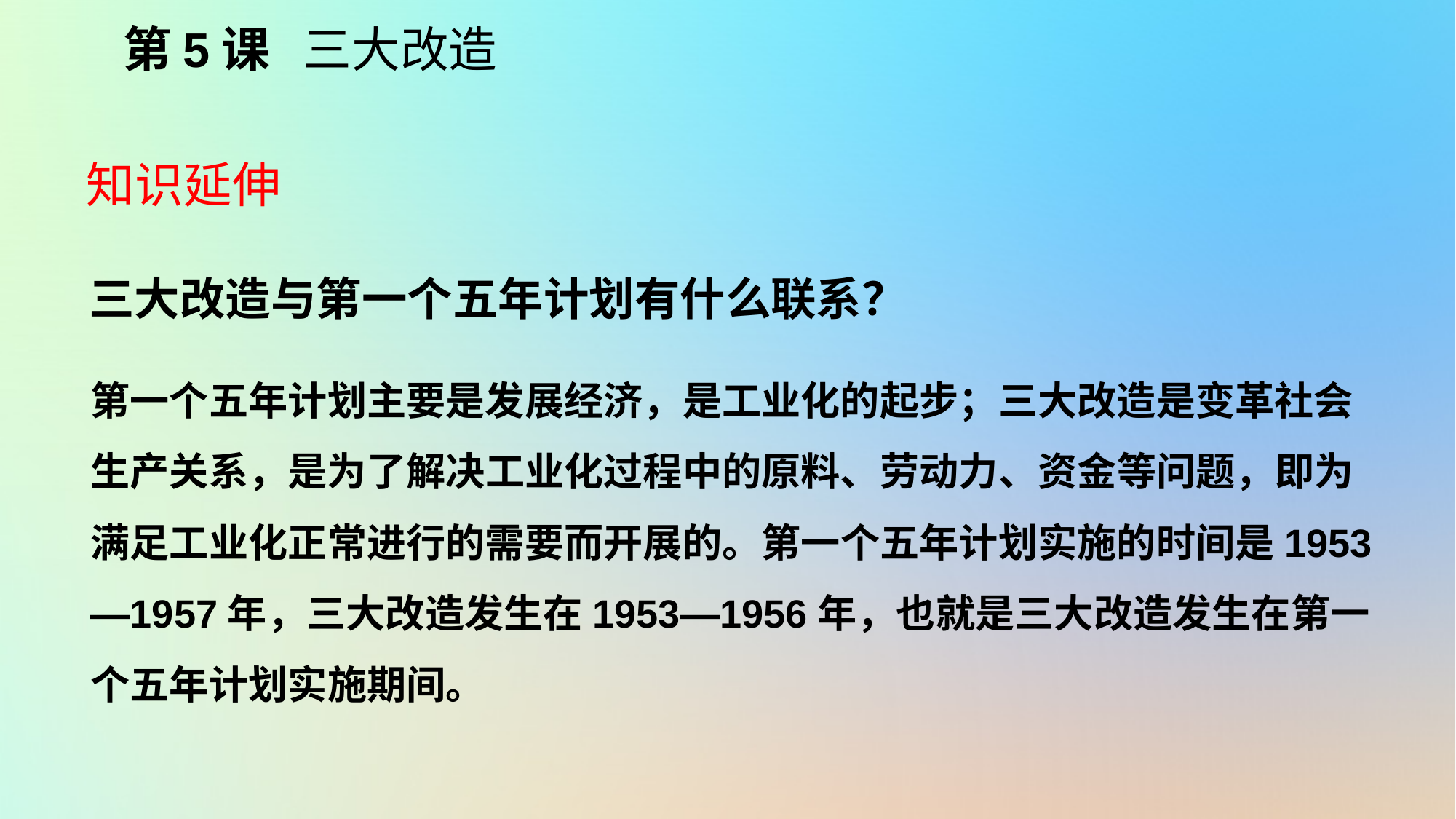

第5课   三大改造
知识延伸
三大改造与第一个五年计划有什么联系？
第一个五年计划主要是发展经济，是工业化的起步；三大改造是变革社会生产关系，是为了解决工业化过程中的原料、劳动力、资金等问题，即为满足工业化正常进行的需要而开展的。第一个五年计划实施的时间是1953—1957年，三大改造发生在1953—1956年，也就是三大改造发生在第一个五年计划实施期间。